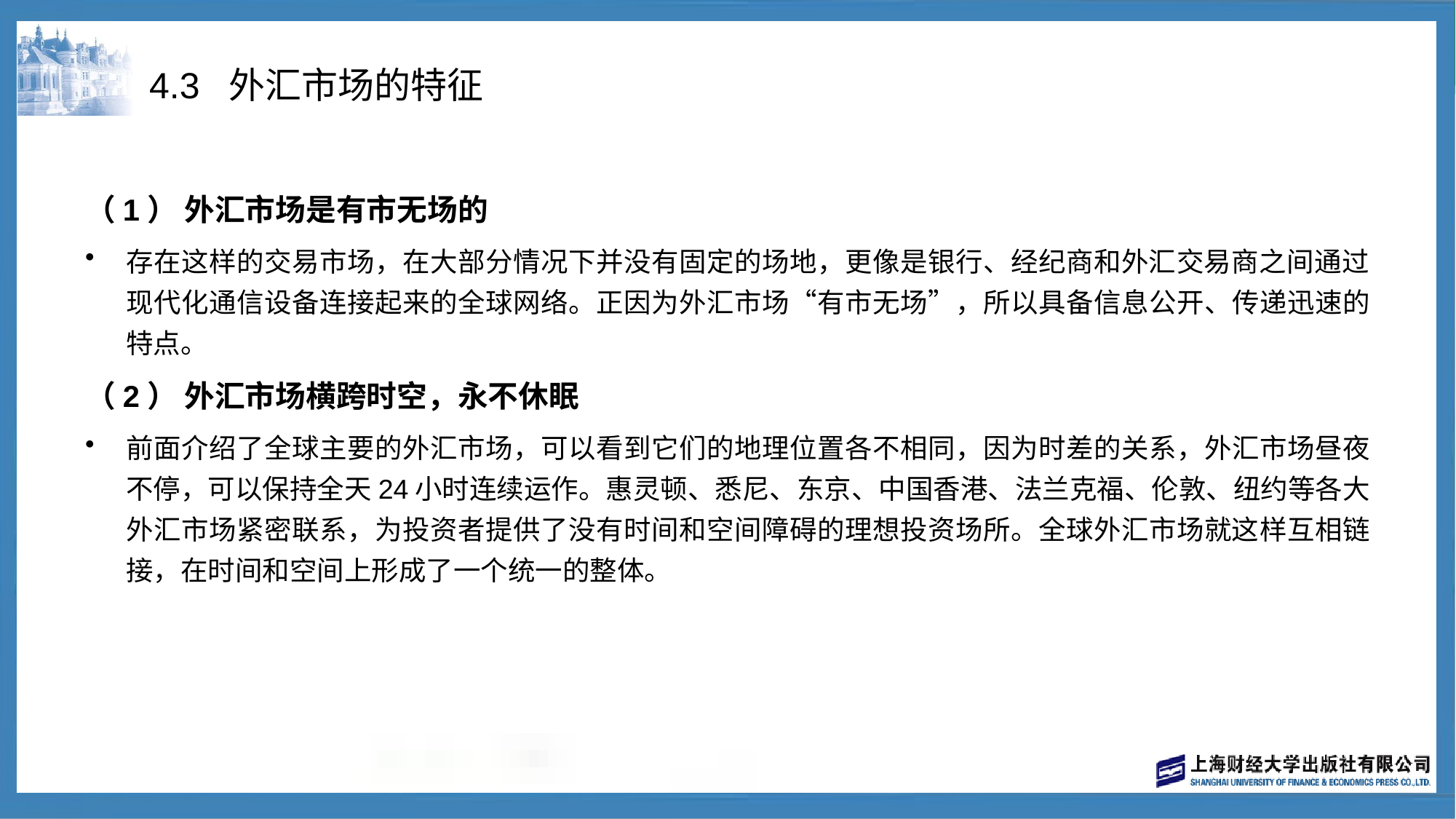

# 4.3  外汇市场的特征
（1） 外汇市场是有市无场的
存在这样的交易市场，在大部分情况下并没有固定的场地，更像是银行、经纪商和外汇交易商之间通过现代化通信设备连接起来的全球网络。正因为外汇市场“有市无场”，所以具备信息公开、传递迅速的特点。
（2） 外汇市场横跨时空，永不休眠
前面介绍了全球主要的外汇市场，可以看到它们的地理位置各不相同，因为时差的关系，外汇市场昼夜不停，可以保持全天24小时连续运作。惠灵顿、悉尼、东京、中国香港、法兰克福、伦敦、纽约等各大外汇市场紧密联系，为投资者提供了没有时间和空间障碍的理想投资场所。全球外汇市场就这样互相链接，在时间和空间上形成了一个统一的整体。